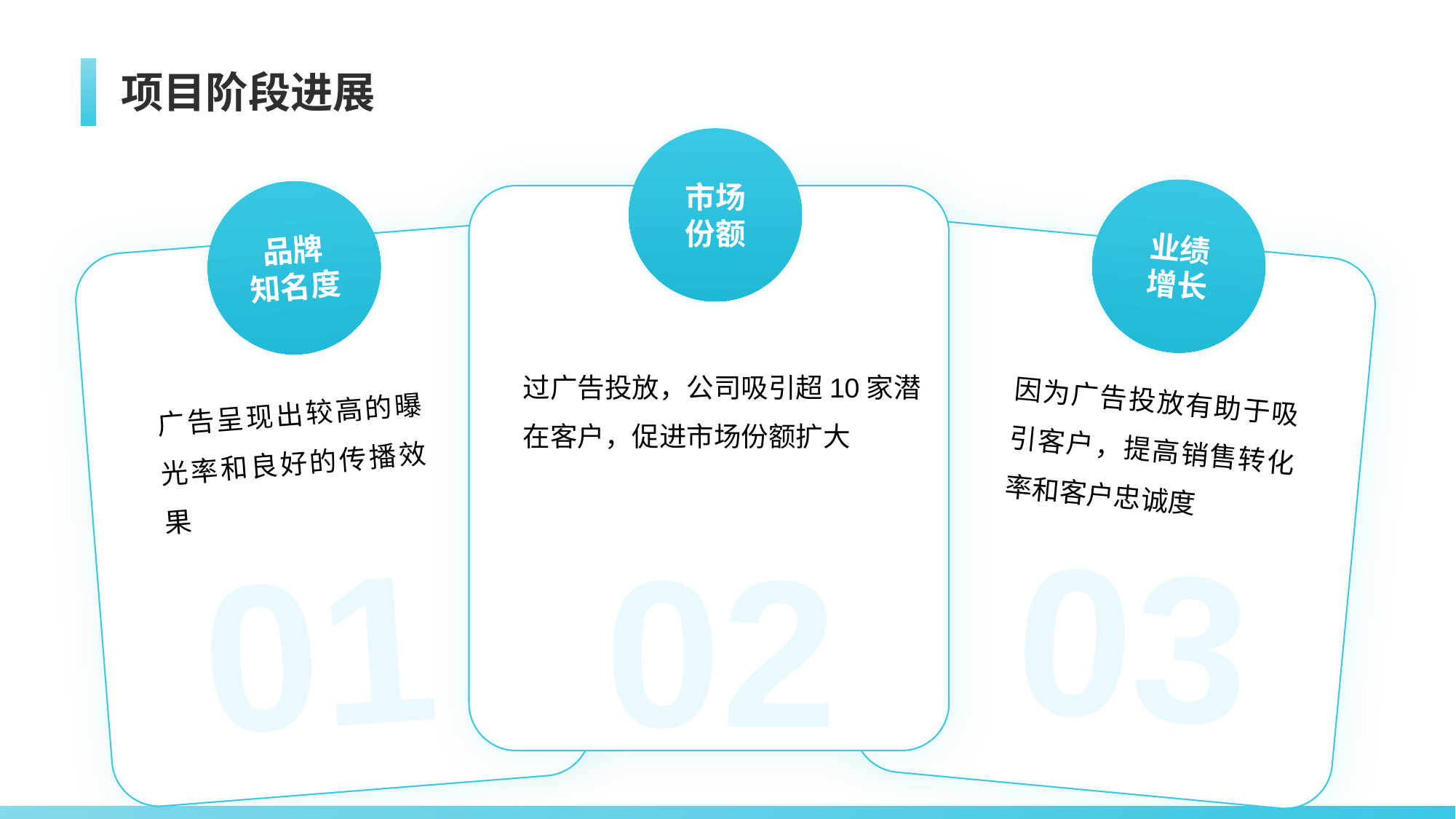

# 项目阶段进展
市场
份额

过广告投放，公司吸引超10家潜在客户，促进市场份额扩大
02
业绩
增长

因为广告投放有助于吸引客户，提高销售转化率和客户忠诚度
03
品牌
知名度

广告呈现出较高的曝光率和良好的传播效果
01